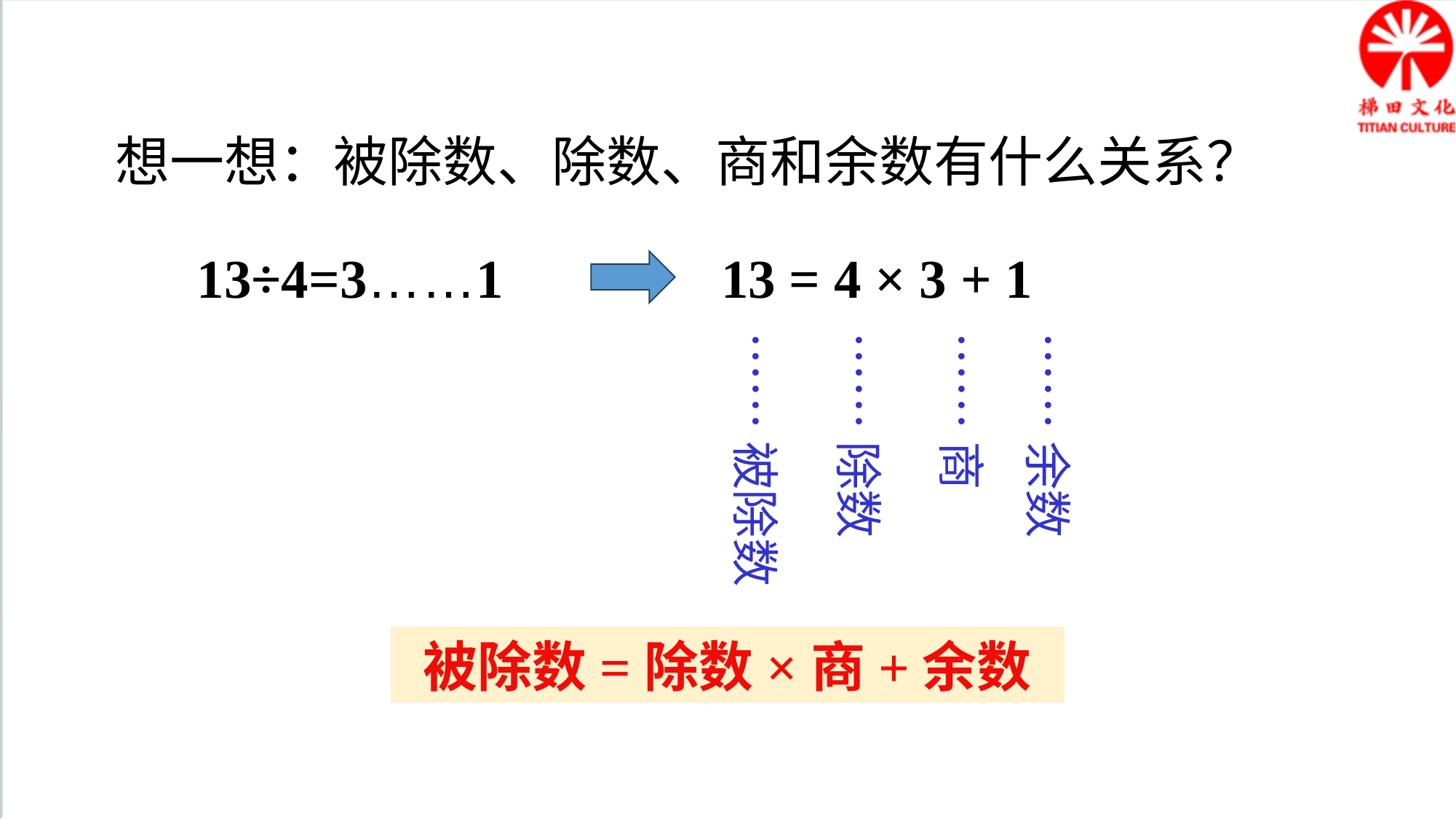

想一想：被除数、除数、商和余数有什么关系？
13÷4=3……1
13 = 4 × 3 + 1

……被除数
……除数
……商
……余数
被除数=除数×商+余数